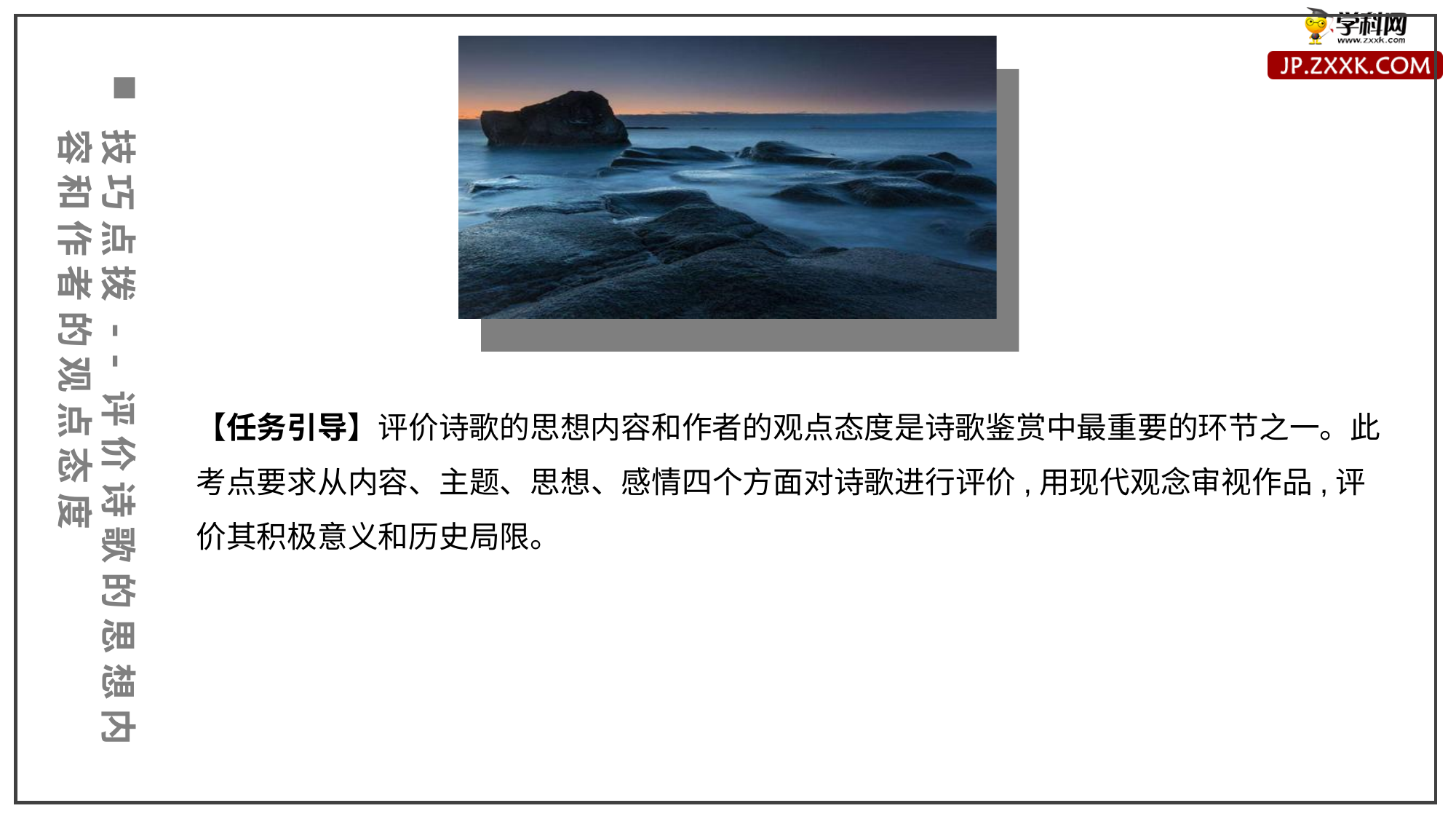

技巧点拨--评价诗歌的思想内容和作者的观点态度

【任务引导】评价诗歌的思想内容和作者的观点态度是诗歌鉴赏中最重要的环节之一。此考点要求从内容、主题、思想、感情四个方面对诗歌进行评价,用现代观念审视作品,评价其积极意义和历史局限。